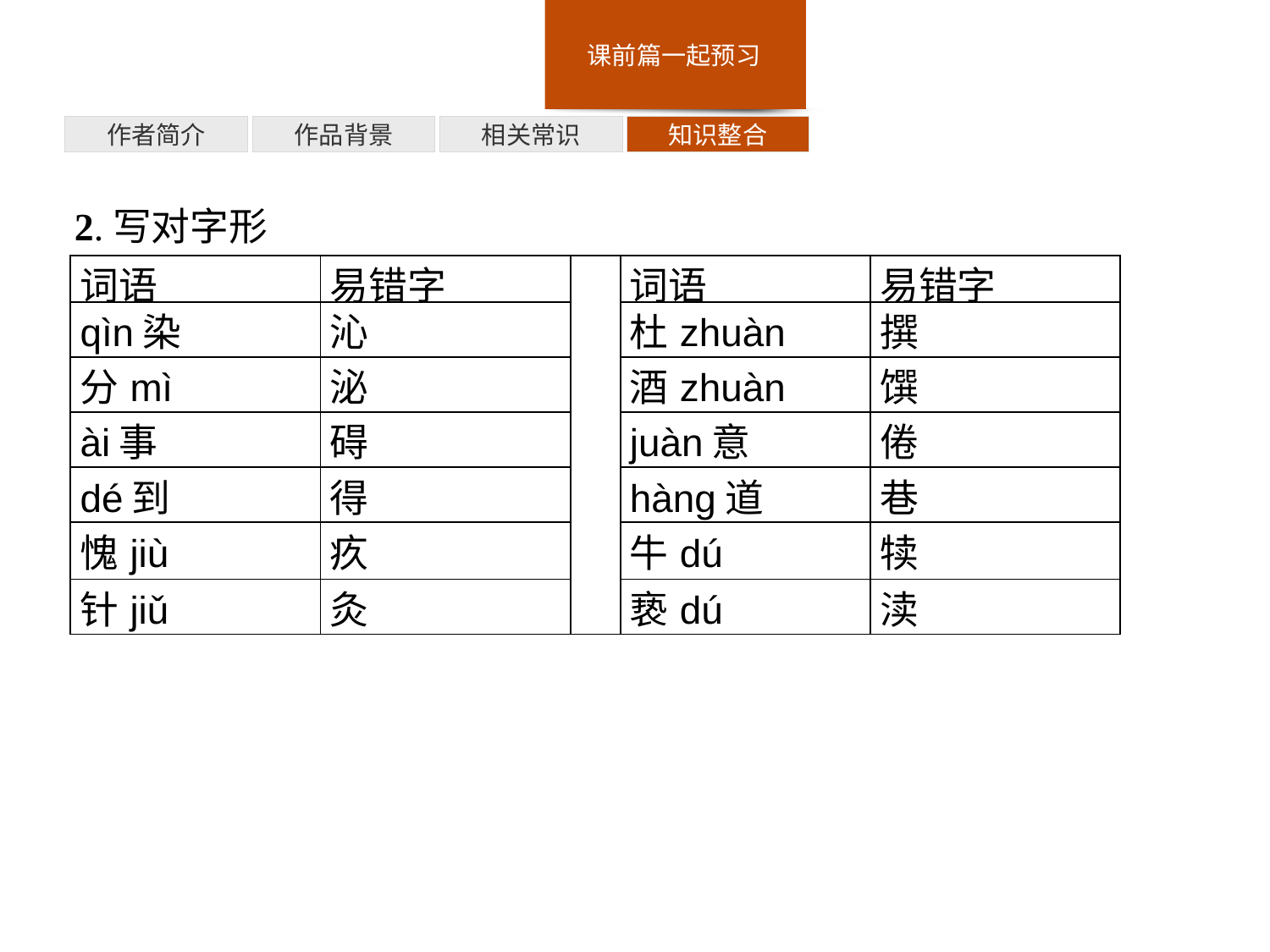

知识整合
相关常识
作品背景
作者简介
2.写对字形
| 词语 | 易错字 |  | 词语 | 易错字 |
| --- | --- | --- | --- | --- |
| qìn染 | 沁 |  | 杜zhuàn | 撰 |
| 分mì | 泌 |  | 酒zhuàn | 馔 |
| ài事 | 碍 |  | juàn意 | 倦 |
| dé到 | 得 |  | hànɡ道 | 巷 |
| 愧jiù | 疚 |  | 牛dú | 犊 |
| 针jiǔ | 灸 |  | 亵dú | 渎 |